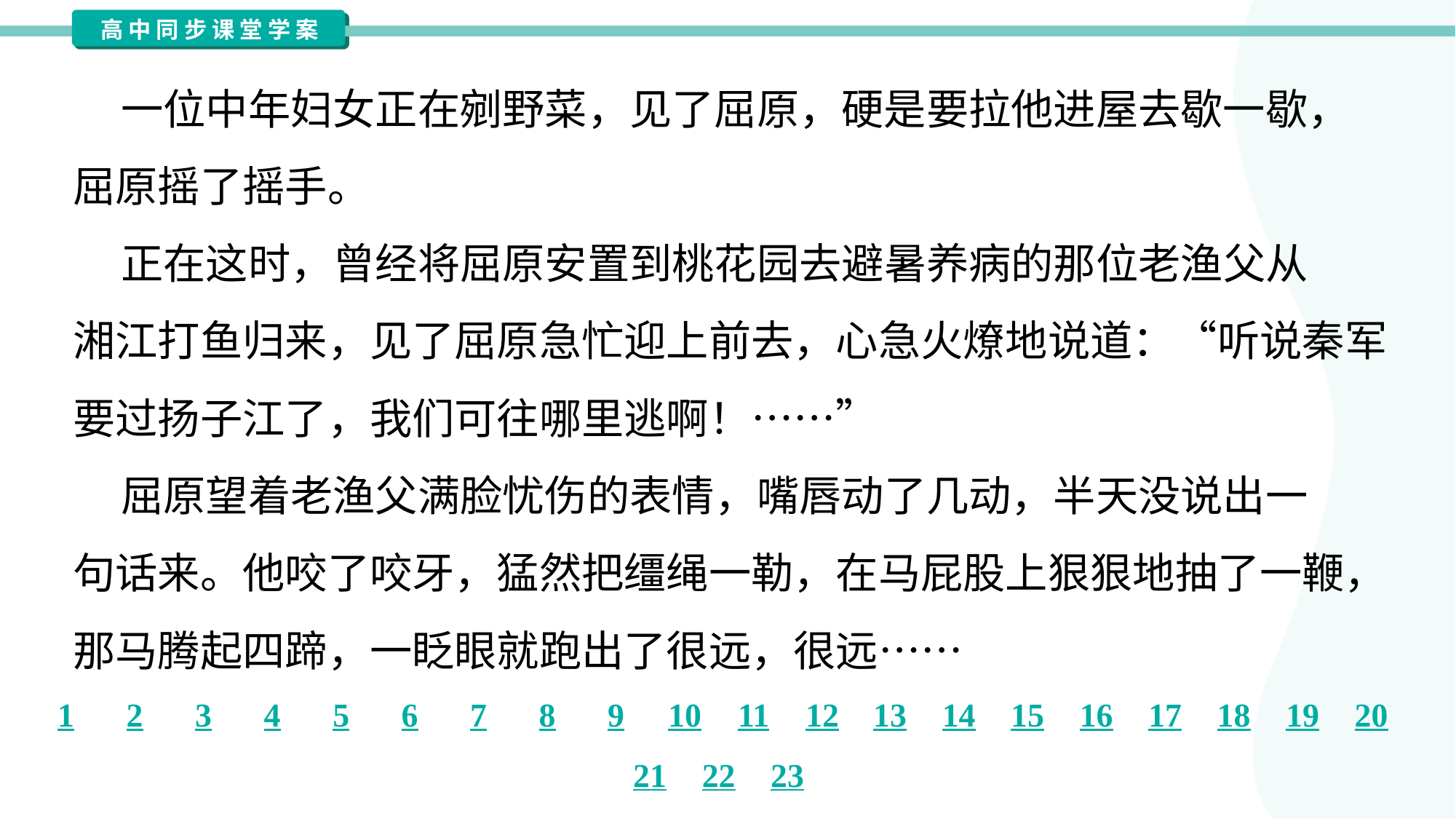

一位中年妇女正在剜野菜，见了屈原，硬是要拉他进屋去歇一歇，
屈原摇了摇手。
    正在这时，曾经将屈原安置到桃花园去避暑养病的那位老渔父从
湘江打鱼归来，见了屈原急忙迎上前去，心急火燎地说道：“听说秦军
要过扬子江了，我们可往哪里逃啊！……”
    屈原望着老渔父满脸忧伤的表情，嘴唇动了几动，半天没说出一
句话来。他咬了咬牙，猛然把缰绳一勒，在马屁股上狠狠地抽了一鞭，
那马腾起四蹄，一眨眼就跑出了很远，很远……